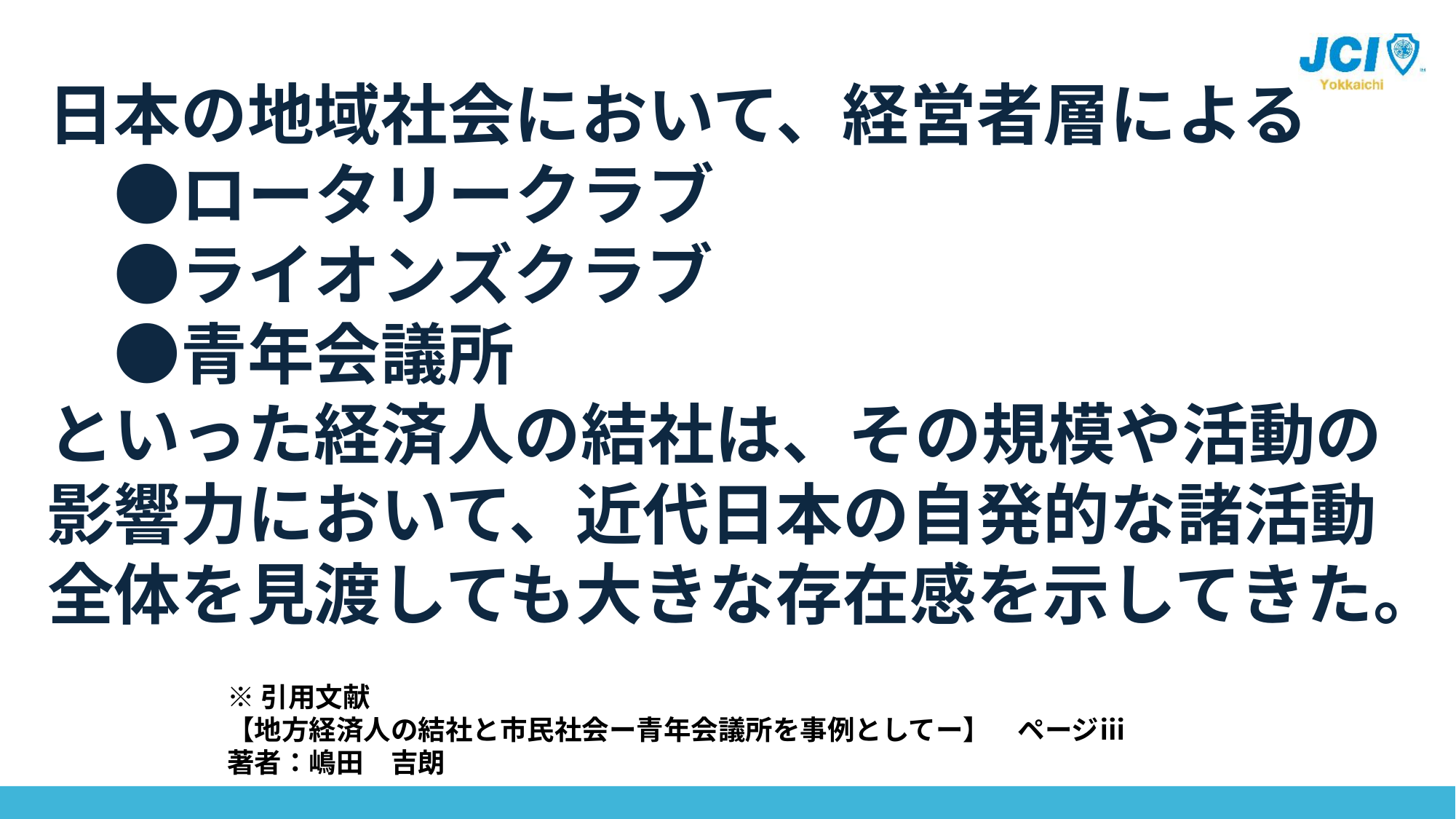

# 日本の地域社会において、経営者層による 　●ロータリークラブ 　●ライオンズクラブ 　●青年会議所 といった経済人の結社は、その規模や活動の影響力において、近代日本の自発的な諸活動全体を見渡しても大きな存在感を示してきた。
※引用文献
【地方経済人の結社と市民社会ー青年会議所を事例としてー】　ページⅲ
著者：嶋田　吉朗